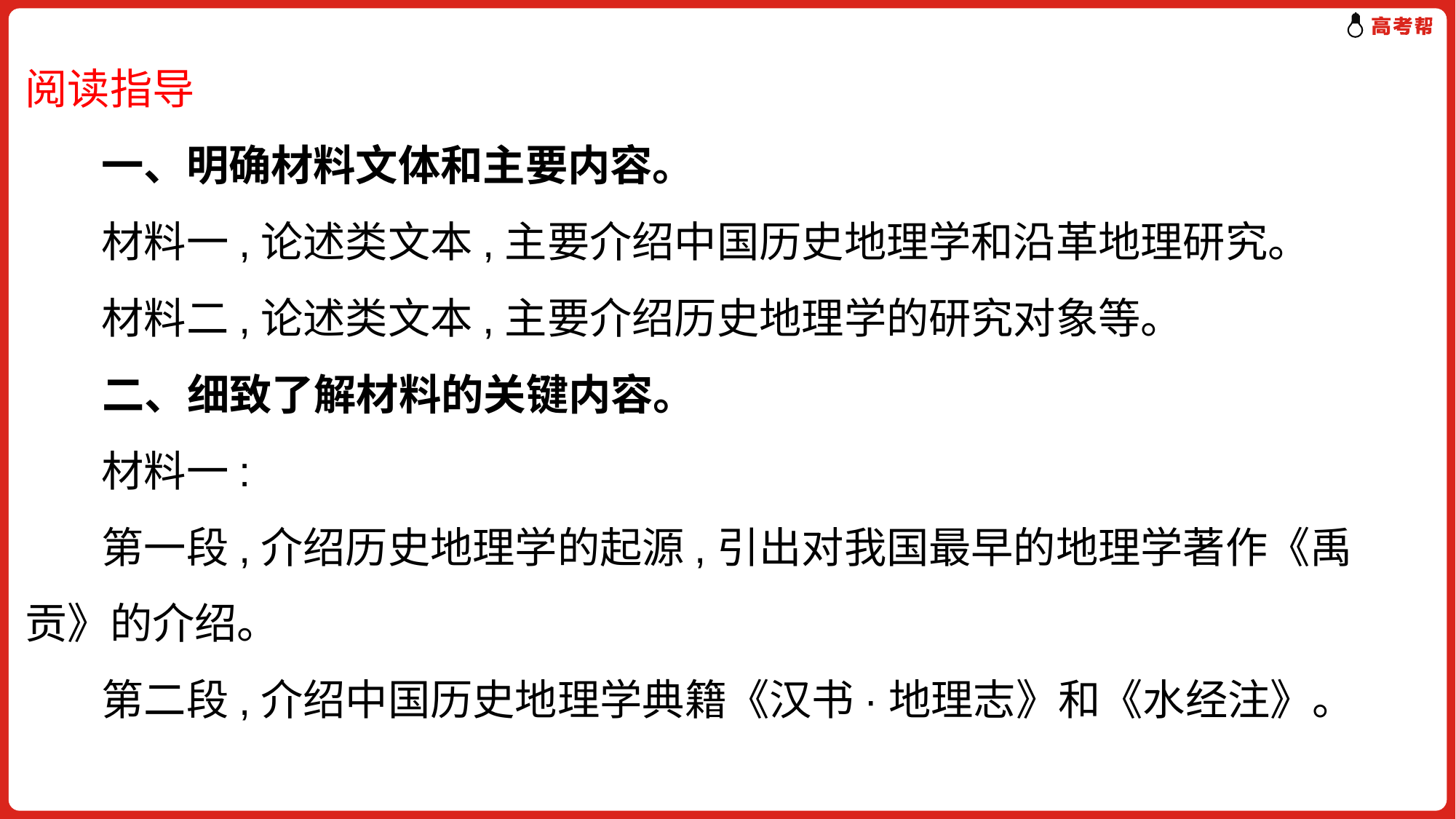

阅读指导
       一、明确材料文体和主要内容。
       材料一,论述类文本,主要介绍中国历史地理学和沿革地理研究。
       材料二,论述类文本,主要介绍历史地理学的研究对象等。
       二、细致了解材料的关键内容。
       材料一:
       第一段,介绍历史地理学的起源,引出对我国最早的地理学著作《禹贡》的介绍。
       第二段,介绍中国历史地理学典籍《汉书·地理志》和《水经注》。